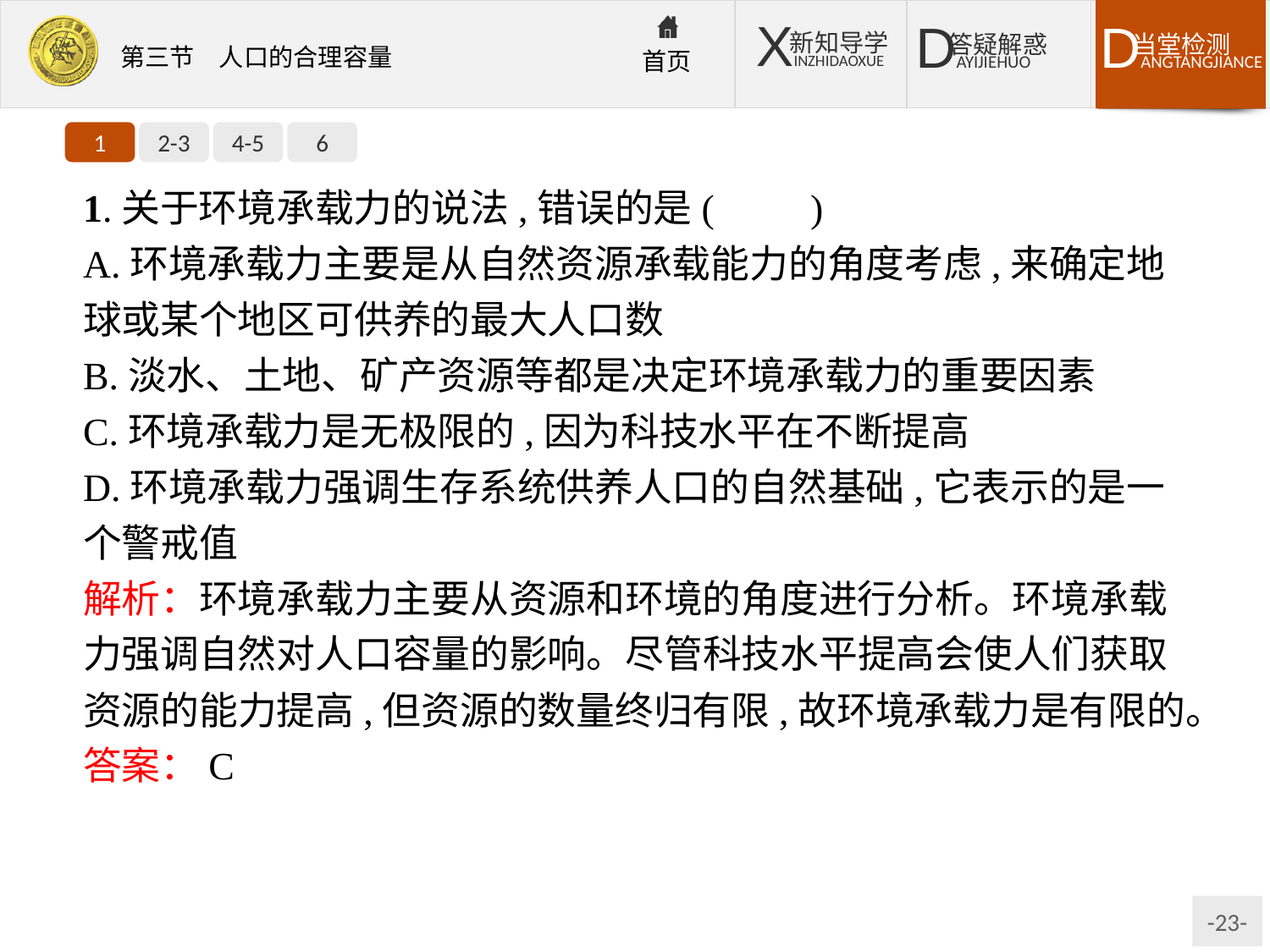

1
2-3
4-5
6
1.关于环境承载力的说法,错误的是(　　)
A.环境承载力主要是从自然资源承载能力的角度考虑,来确定地球或某个地区可供养的最大人口数
B.淡水、土地、矿产资源等都是决定环境承载力的重要因素
C.环境承载力是无极限的,因为科技水平在不断提高
D.环境承载力强调生存系统供养人口的自然基础,它表示的是一个警戒值
解析：环境承载力主要从资源和环境的角度进行分析。环境承载力强调自然对人口容量的影响。尽管科技水平提高会使人们获取资源的能力提高,但资源的数量终归有限,故环境承载力是有限的。
答案：C